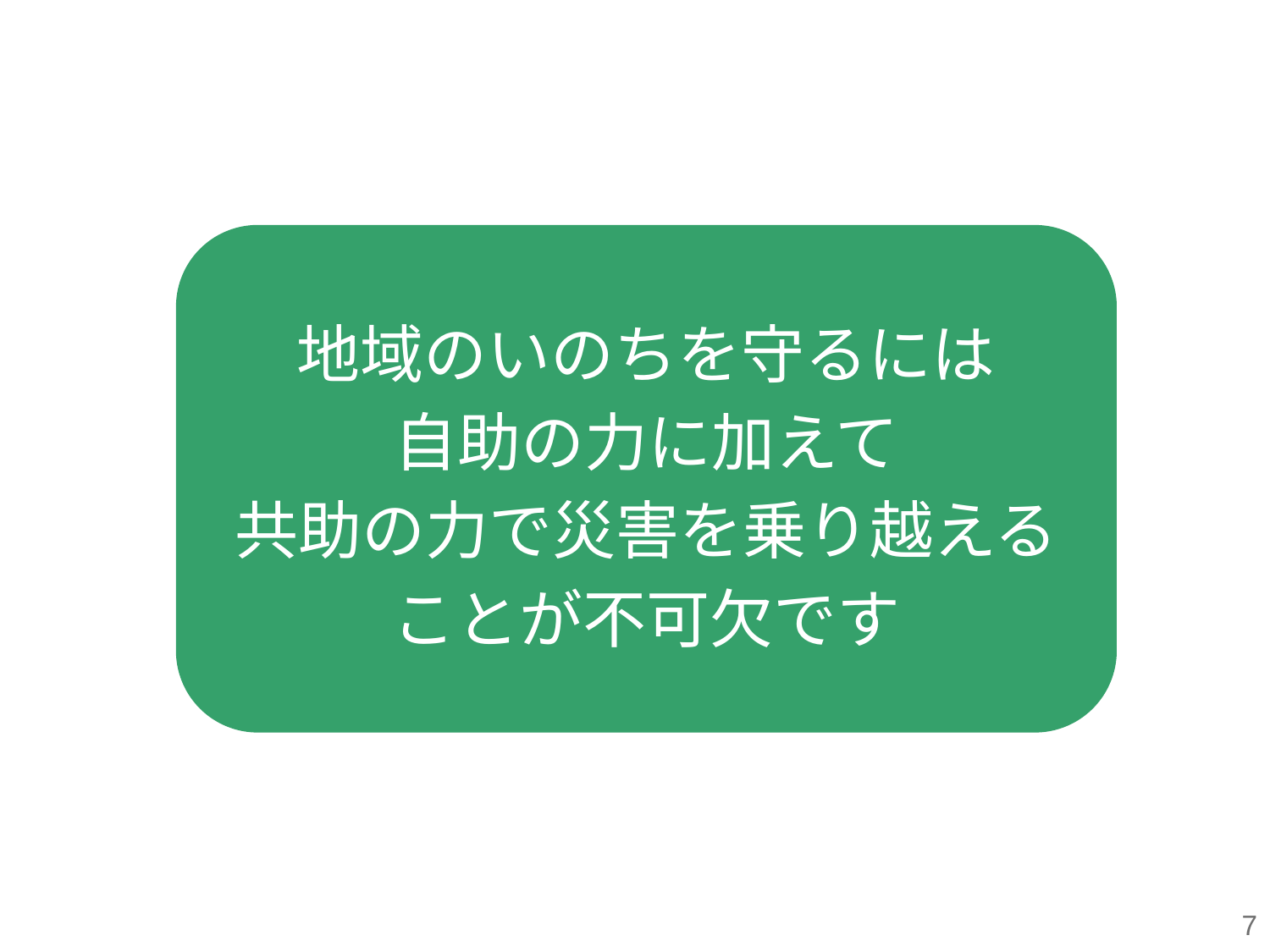

地域のいのちを守るには
自助の力に加えて
共助の力で災害を乗り越える
ことが不可欠です
7